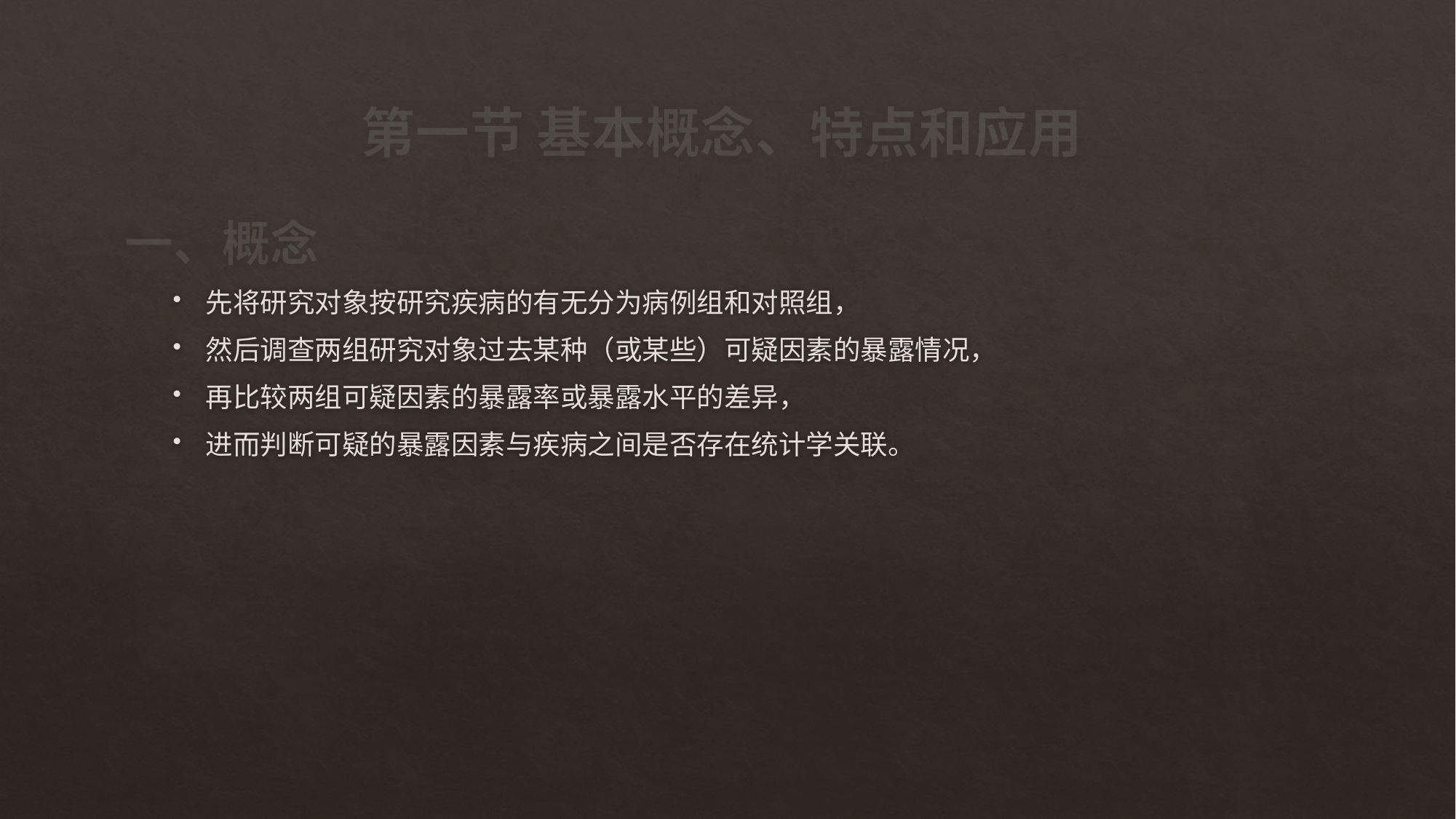

# 第一节 基本概念、特点和应用
一、概念
先将研究对象按研究疾病的有无分为病例组和对照组，
然后调查两组研究对象过去某种（或某些）可疑因素的暴露情况，
再比较两组可疑因素的暴露率或暴露水平的差异，
进而判断可疑的暴露因素与疾病之间是否存在统计学关联。